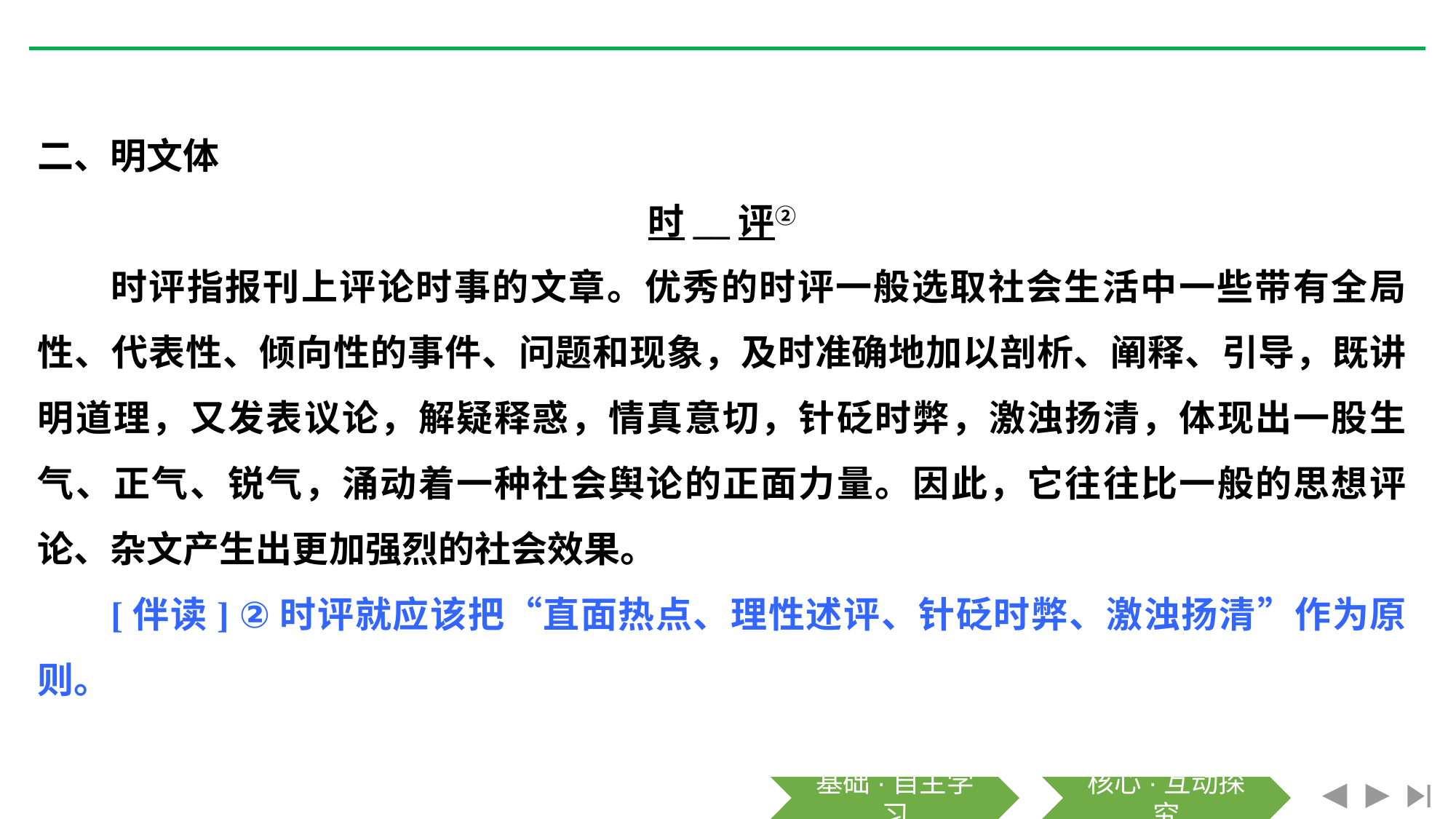

二、明文体
时__评②
时评指报刊上评论时事的文章。优秀的时评一般选取社会生活中一些带有全局性、代表性、倾向性的事件、问题和现象，及时准确地加以剖析、阐释、引导，既讲明道理，又发表议论，解疑释惑，情真意切，针砭时弊，激浊扬清，体现出一股生气、正气、锐气，涌动着一种社会舆论的正面力量。因此，它往往比一般的思想评论、杂文产生出更加强烈的社会效果。
[伴读] ②时评就应该把“直面热点、理性述评、针砭时弊、激浊扬清”作为原则。